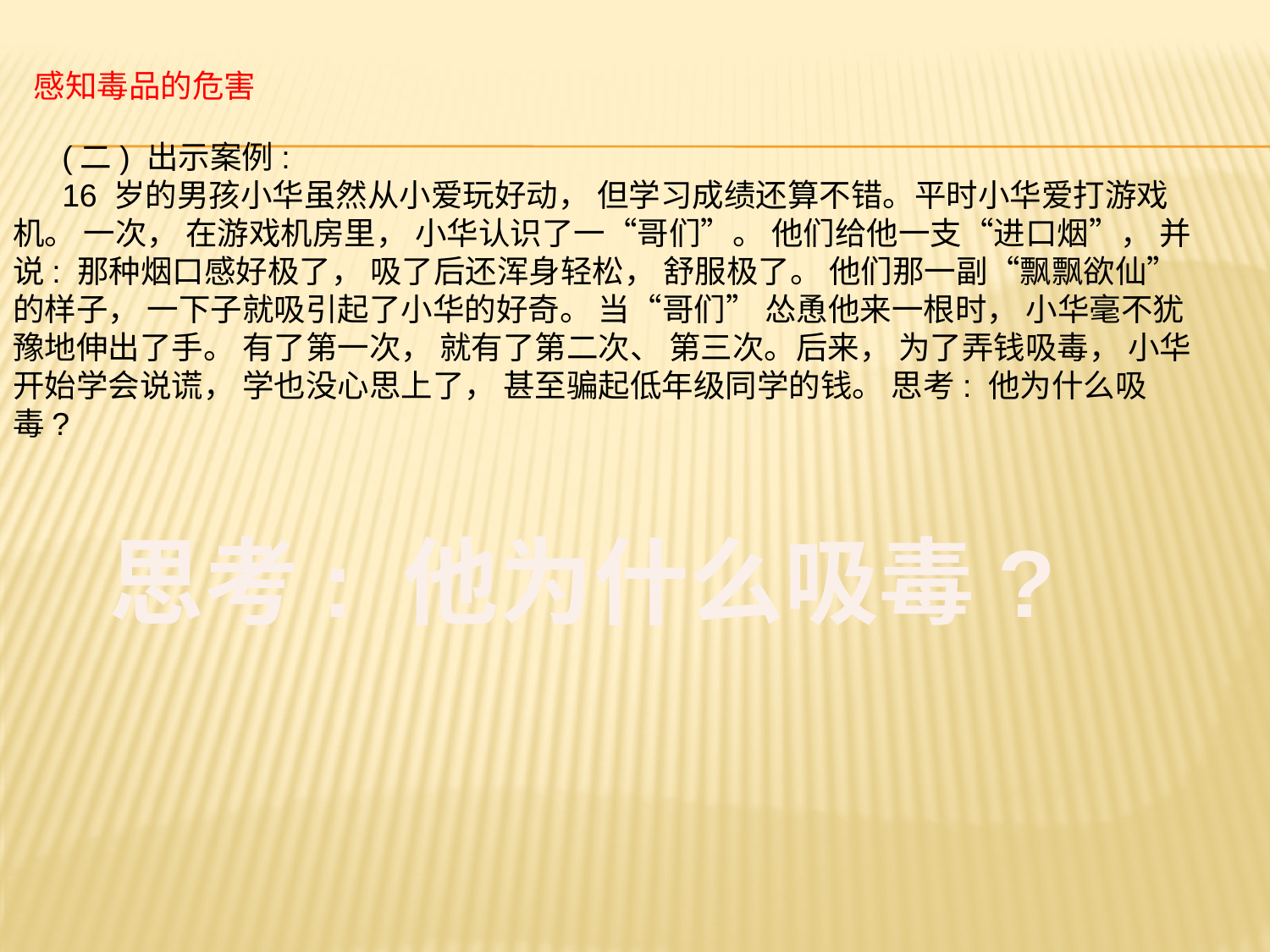

感知毒品的危害
(二) 出示案例:
16 岁的男孩小华虽然从小爱玩好动， 但学习成绩还算不错。平时小华爱打游戏机。 一次， 在游戏机房里， 小华认识了一“哥们”。 他们给他一支“进口烟”， 并说: 那种烟口感好极了， 吸了后还浑身轻松， 舒服极了。 他们那一副“飘飘欲仙” 的样子， 一下子就吸引起了小华的好奇。 当“哥们” 怂恿他来一根时， 小华毫不犹豫地伸出了手。 有了第一次， 就有了第二次、 第三次。后来， 为了弄钱吸毒， 小华开始学会说谎， 学也没心思上了， 甚至骗起低年级同学的钱。 思考: 他为什么吸毒?

思考: 他为什么吸毒?